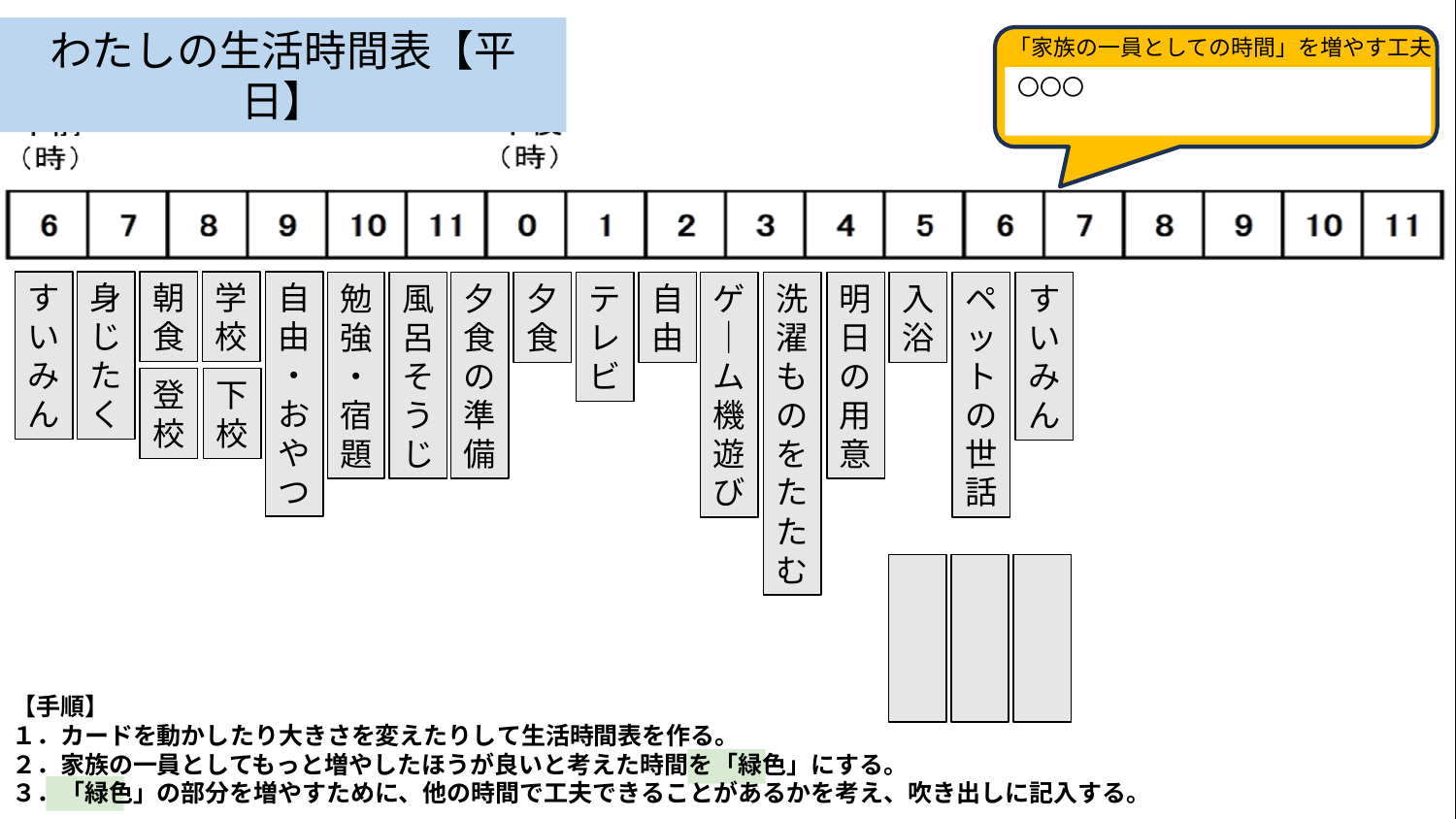

わたしの生活時間表【平日】

「家族の一員としての時間」を増やす工夫
〇〇〇

す
い
み
ん
身
じ
た
く
朝
食
自
由
・
お
や
つ
学
校
勉
強
・
宿
題
風
呂
そ
う
じ
夕
食
の
準
備
夕
食
テ
レ
ビ
自由
ゲ
｜
ム
機
遊
び
洗
濯
も
の
を
た
た
む
明
日
の
用
意
入
浴
ペットの世話
す
い
み
ん
登
校
下
校

【手順】
１．カードを動かしたり大きさを変えたりして生活時間表を作る。
２．家族の一員としてもっと増やしたほうが良いと考えた時間を「緑色」にする。
３．「緑色」の部分を増やすために、他の時間で工夫できることがあるかを考え、吹き出しに記入する。